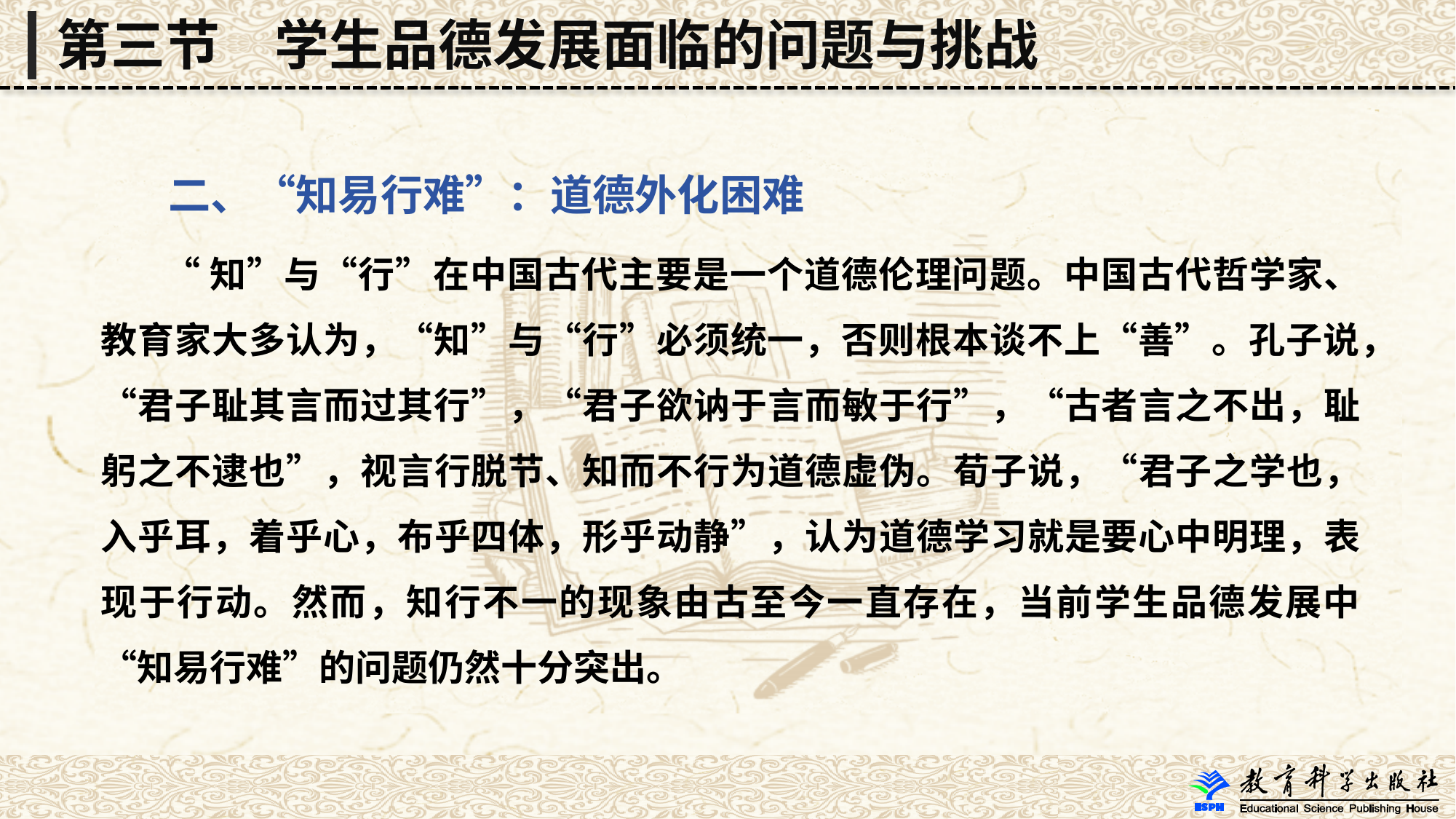

第三节　学生品德发展面临的问题与挑战
      二、“知易行难”：道德外化困难

       “知”与“行”在中国古代主要是一个道德伦理问题。中国古代哲学家、教育家大多认为，“知”与“行”必须统一，否则根本谈不上“善”。孔子说，“君子耻其言而过其行”，“君子欲讷于言而敏于行”，“古者言之不出，耻躬之不逮也”，视言行脱节、知而不行为道德虚伪。荀子说，“君子之学也，入乎耳，着乎心，布乎四体，形乎动静”，认为道德学习就是要心中明理，表现于行动。然而，知行不一的现象由古至今一直存在，当前学生品德发展中“知易行难”的问题仍然十分突出。